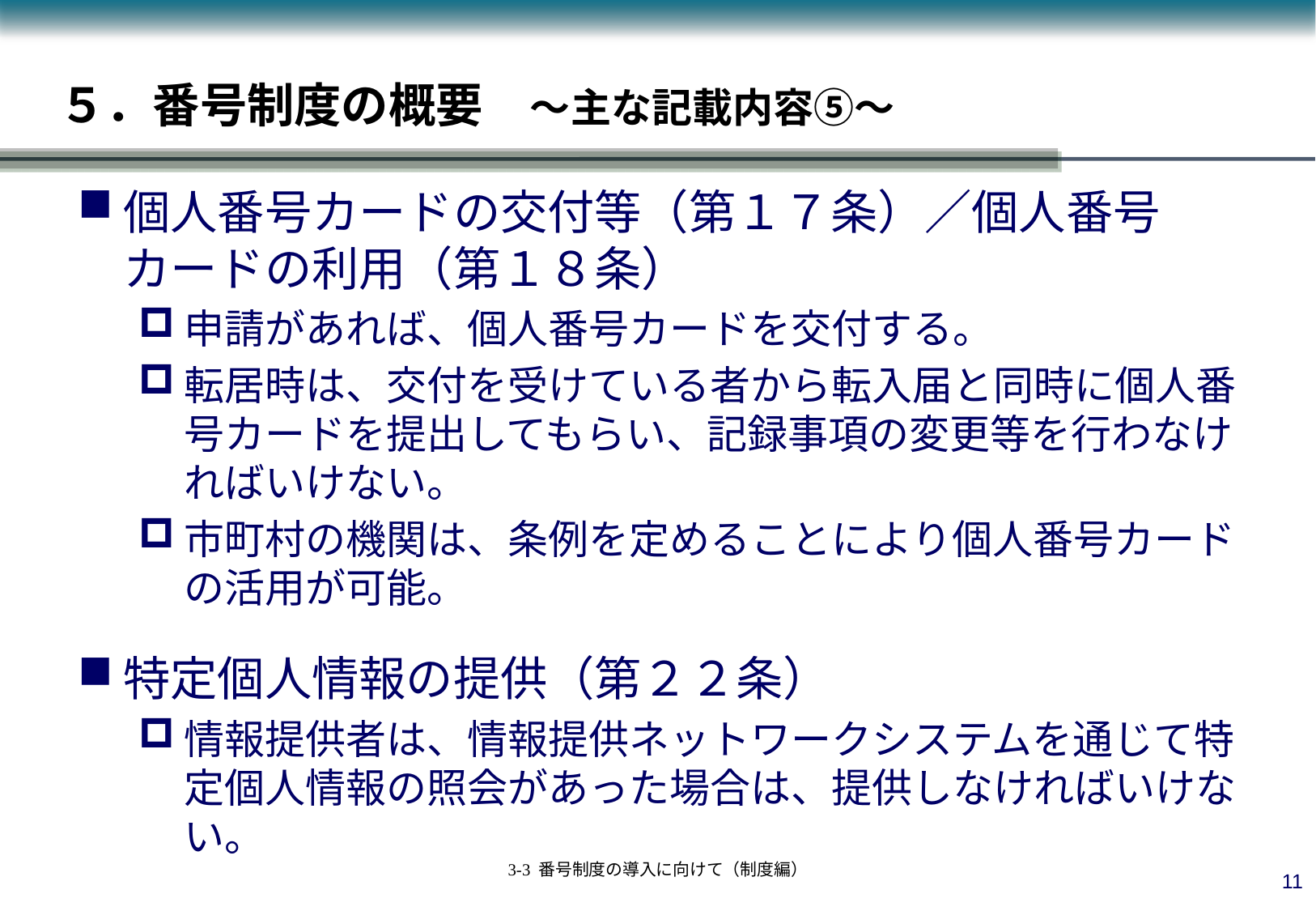

# ５．番号制度の概要　～主な記載内容⑤～
個人番号カードの交付等（第１７条）／個人番号カードの利用（第１８条）
申請があれば、個人番号カードを交付する。
転居時は、交付を受けている者から転入届と同時に個人番号カードを提出してもらい、記録事項の変更等を行わなければいけない。
市町村の機関は、条例を定めることにより個人番号カードの活用が可能。

特定個人情報の提供（第２２条）
情報提供者は、情報提供ネットワークシステムを通じて特定個人情報の照会があった場合は、提供しなければいけない。

11
3-3 番号制度の導入に向けて（制度編）